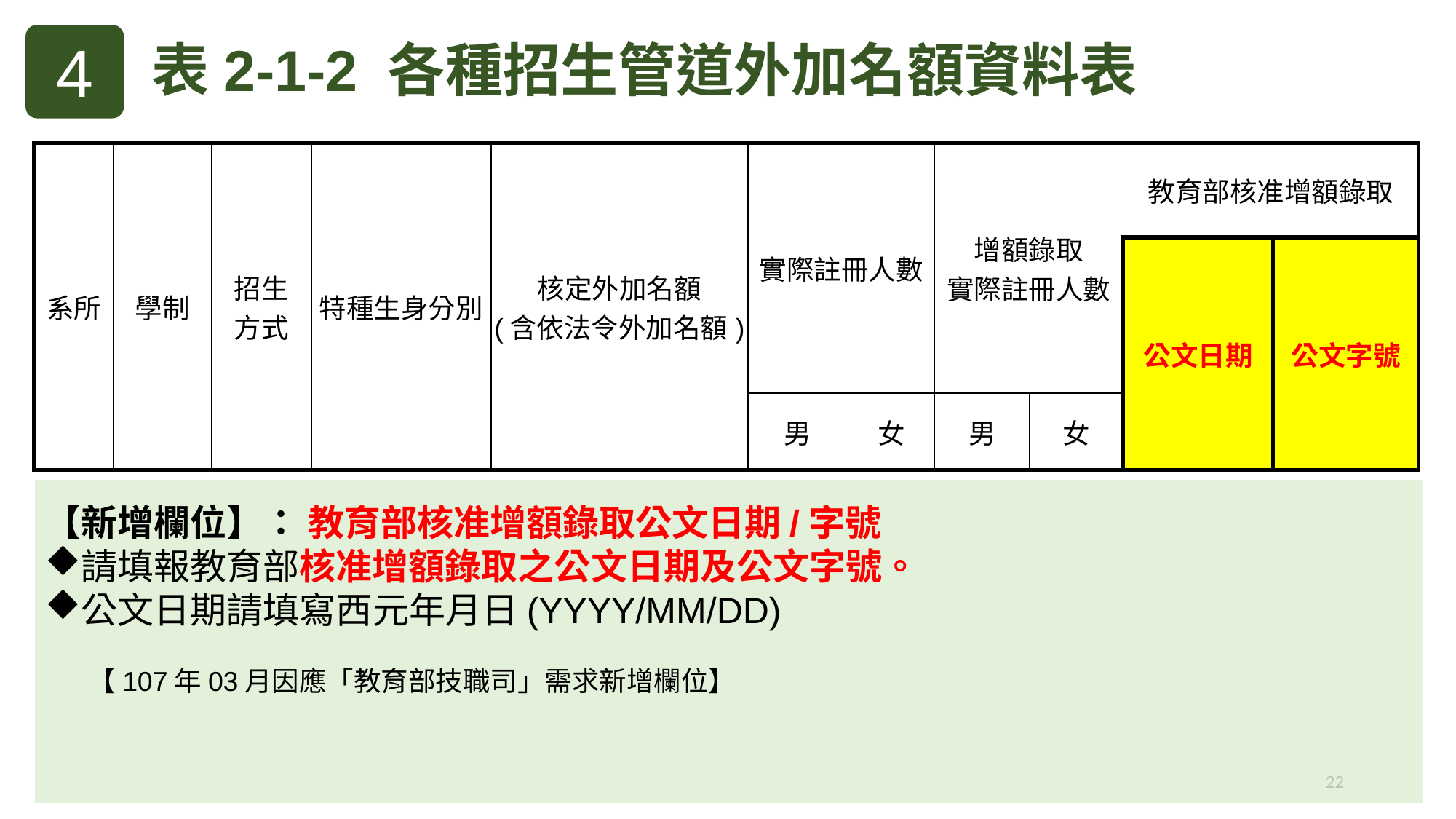

4

表2-1-2 各種招生管道外加名額資料表
| 系所 | 學制 | 招生 方式 | 特種生身分別 | 核定外加名額 (含依法令外加名額) | 實際註冊人數 |  | 增額錄取 實際註冊人數 |  | 教育部核准增額錄取 |  |
| --- | --- | --- | --- | --- | --- | --- | --- | --- | --- | --- |
|  |  |  |  |  |  |  |  |  | 公文日期 | 公文字號 |
|  |  |  |  |  | 男 | 女 | 男 | 女 |  |  |

【新增欄位】： 教育部核准增額錄取公文日期/字號
請填報教育部核准增額錄取之公文日期及公文字號。
公文日期請填寫西元年月日(YYYY/MM/DD)

      【107年03月因應「教育部技職司」需求新增欄位】

22